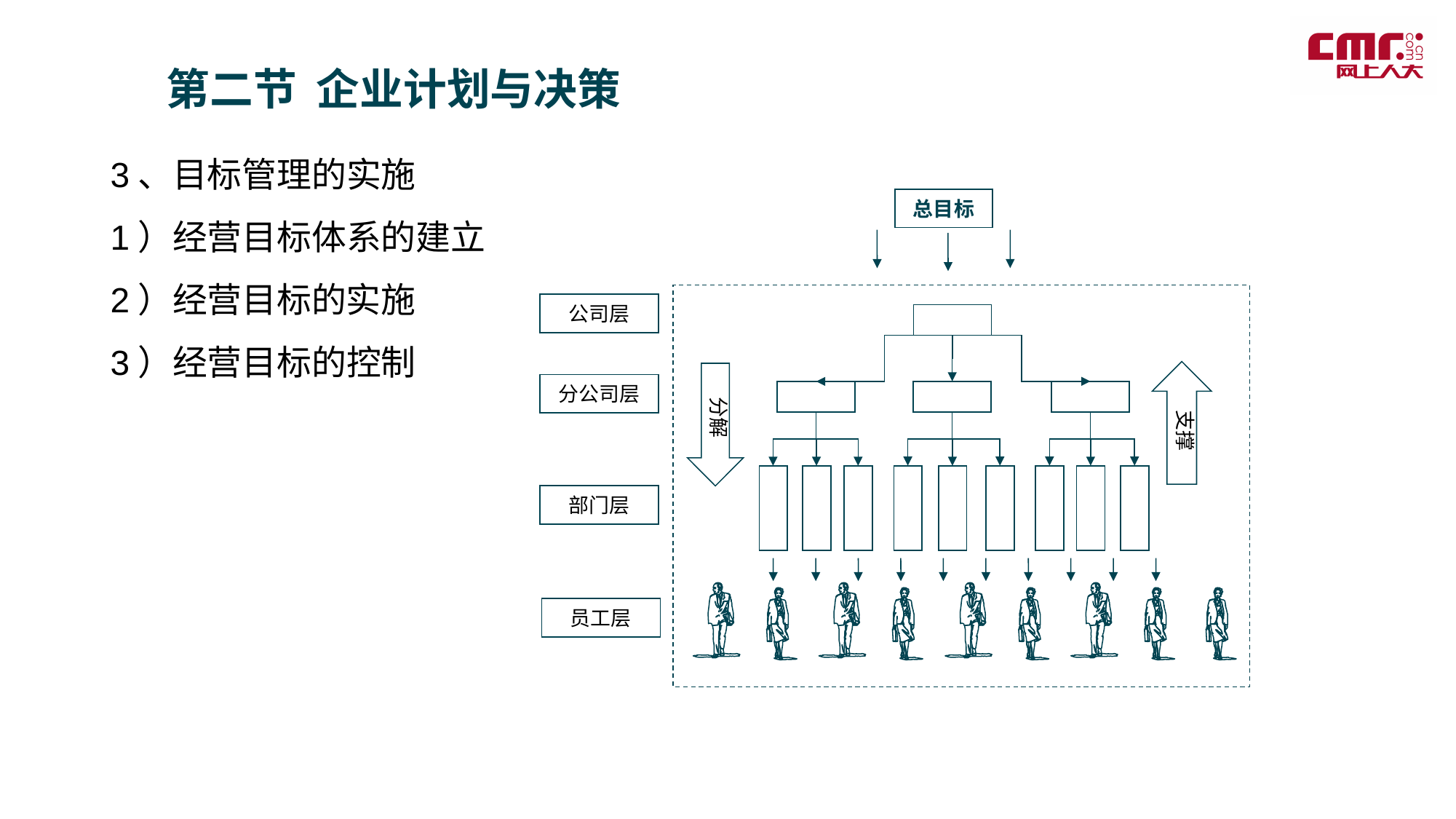

第二节  企业计划与决策
3、目标管理的实施
1）经营目标体系的建立
2）经营目标的实施
3）经营目标的控制

总目标

公司层

支撑
分解
分公司层
部门层
员工层